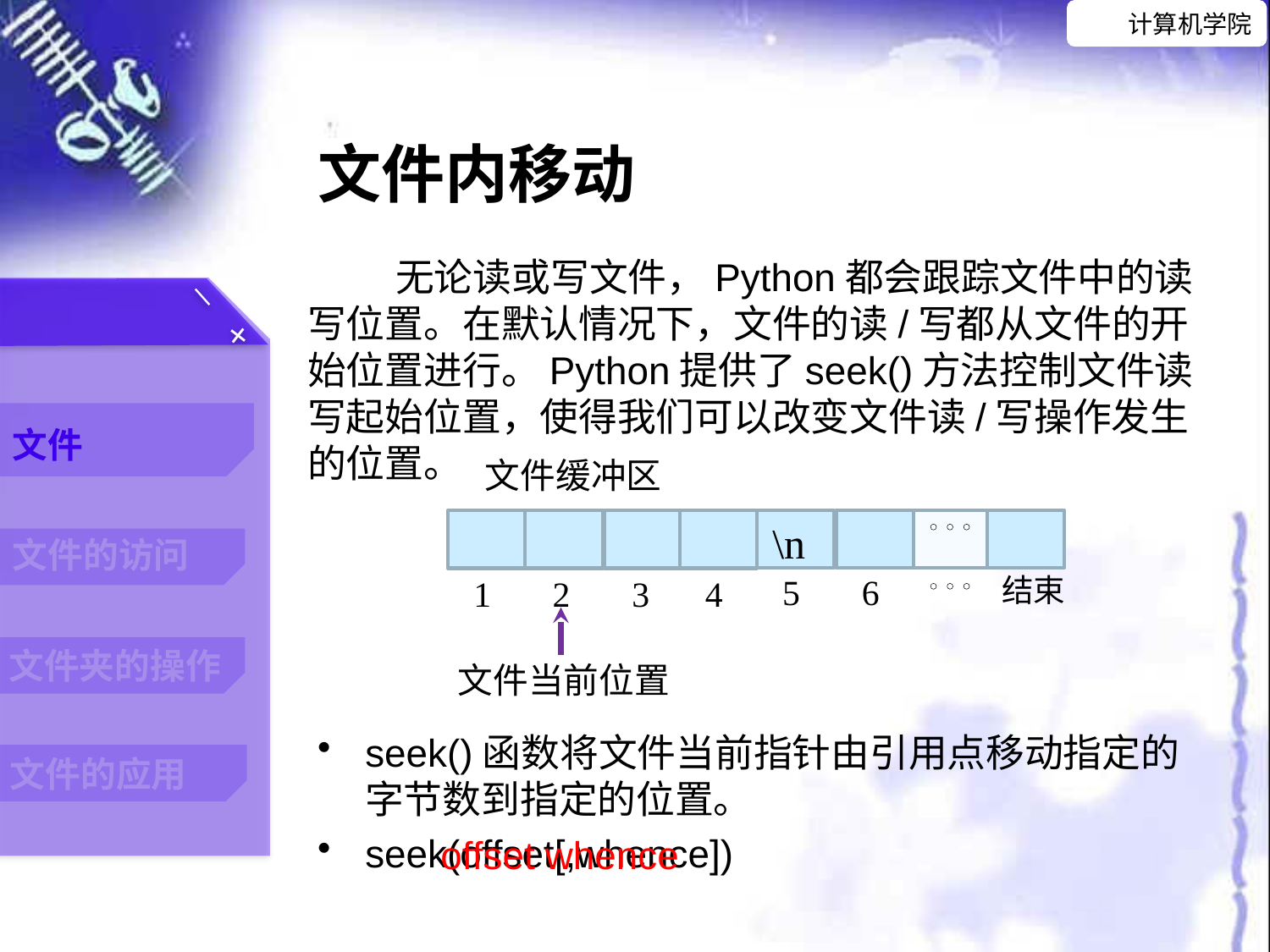

文件内移动
无论读或写文件，Python都会跟踪文件中的读写位置。在默认情况下，文件的读/写都从文件的开始位置进行。Python提供了seek()方法控制文件读写起始位置，使得我们可以改变文件读/写操作发生的位置。

文件缓冲区

1

2

3

4

5

6
……

结束
\n
文件当前位置
seek()函数将文件当前指针由引用点移动指定的字节数到指定的位置。
seek(offset[,whence])

offset
whence